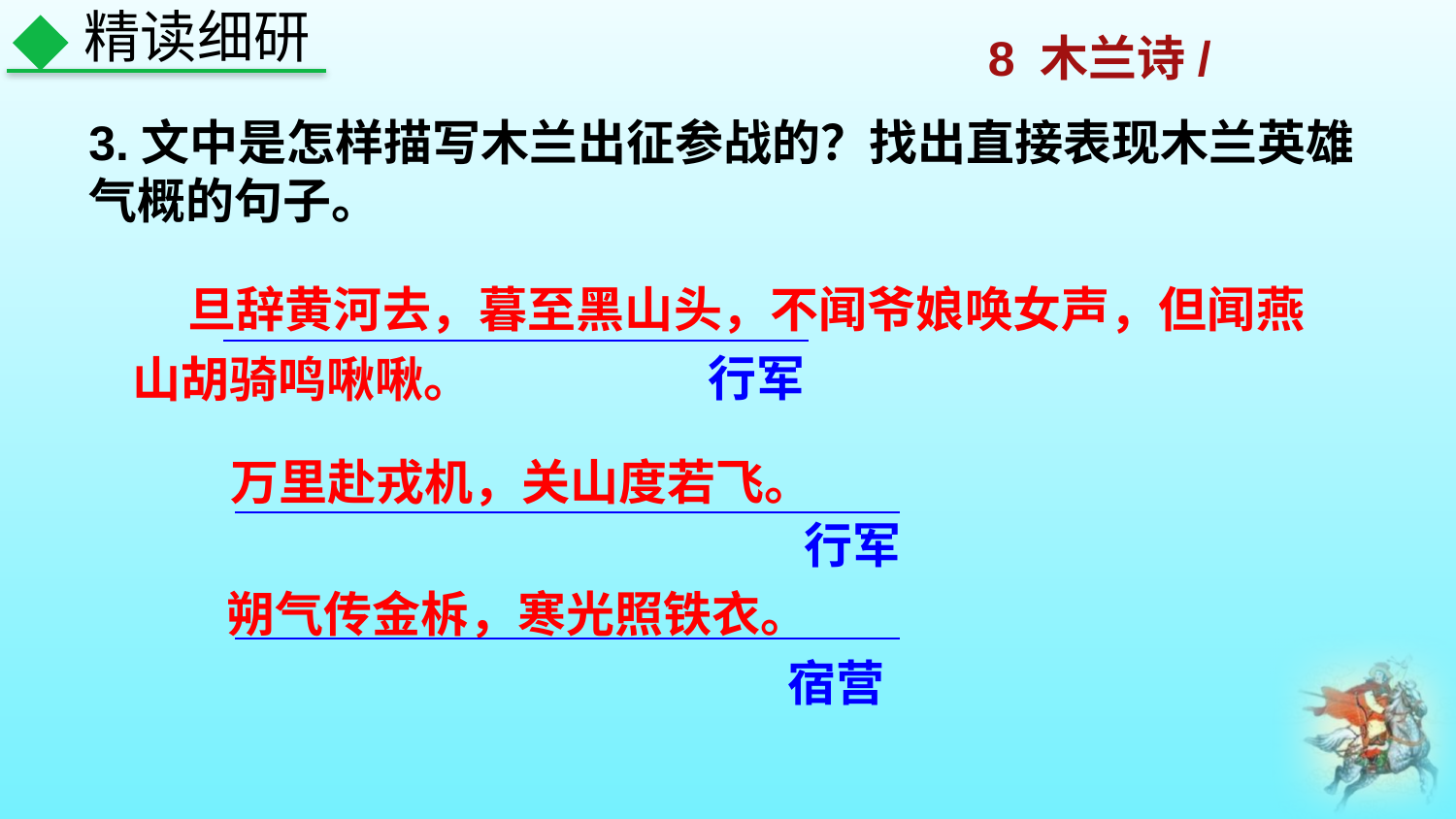

精读细研

3.文中是怎样描写木兰出征参战的？找出直接表现木兰英雄气概的句子。
    旦辞黄河去，暮至黑山头，不闻爷娘唤女声，但闻燕山胡骑鸣啾啾。
行军
万里赴戎机，关山度若飞。
行军
朔气传金柝，寒光照铁衣。
宿营